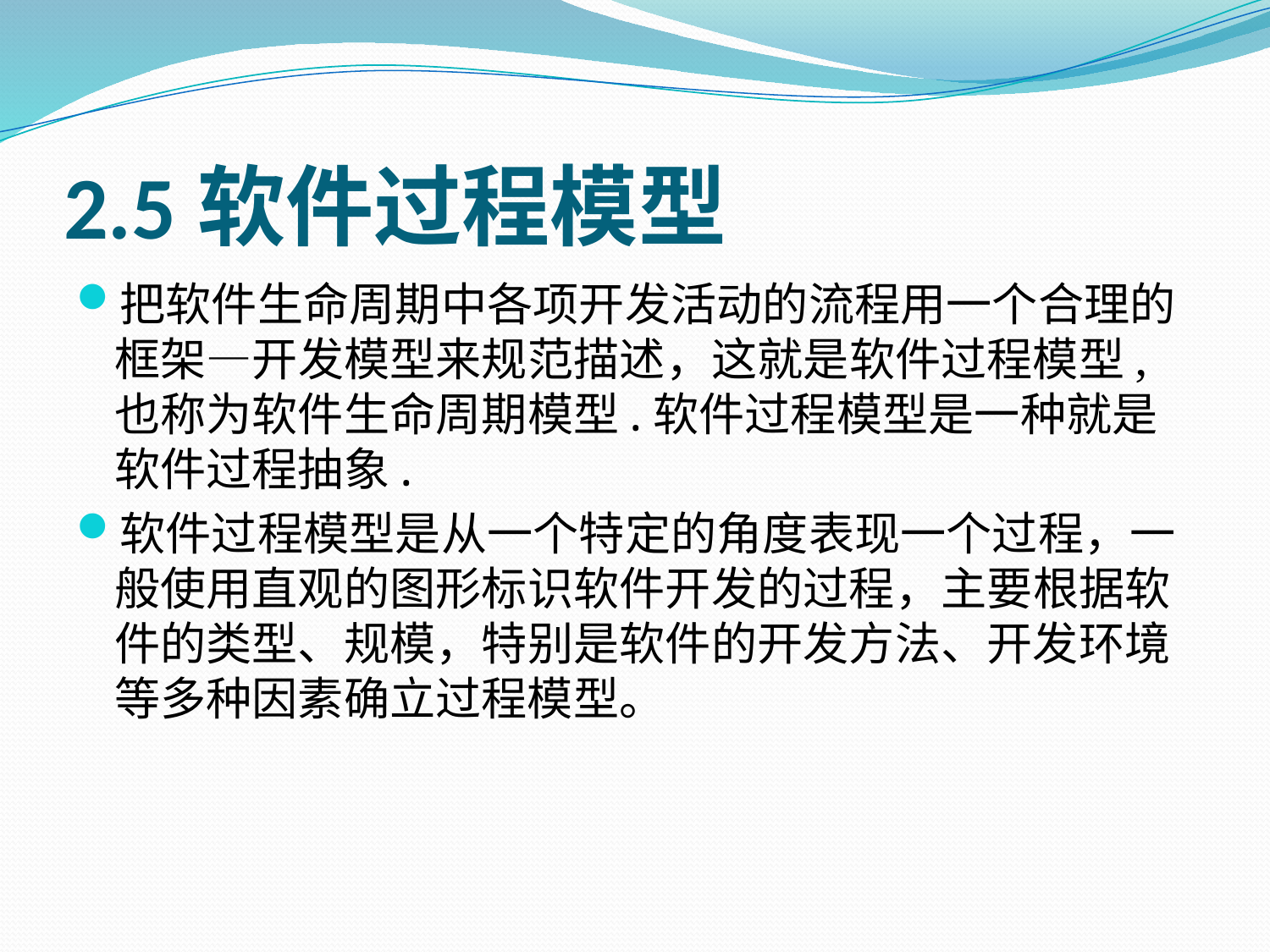

# 2.5软件过程模型
把软件生命周期中各项开发活动的流程用一个合理的框架—开发模型来规范描述，这就是软件过程模型,也称为软件生命周期模型.软件过程模型是一种就是软件过程抽象.
软件过程模型是从一个特定的角度表现一个过程，一般使用直观的图形标识软件开发的过程，主要根据软件的类型、规模，特别是软件的开发方法、开发环境等多种因素确立过程模型。